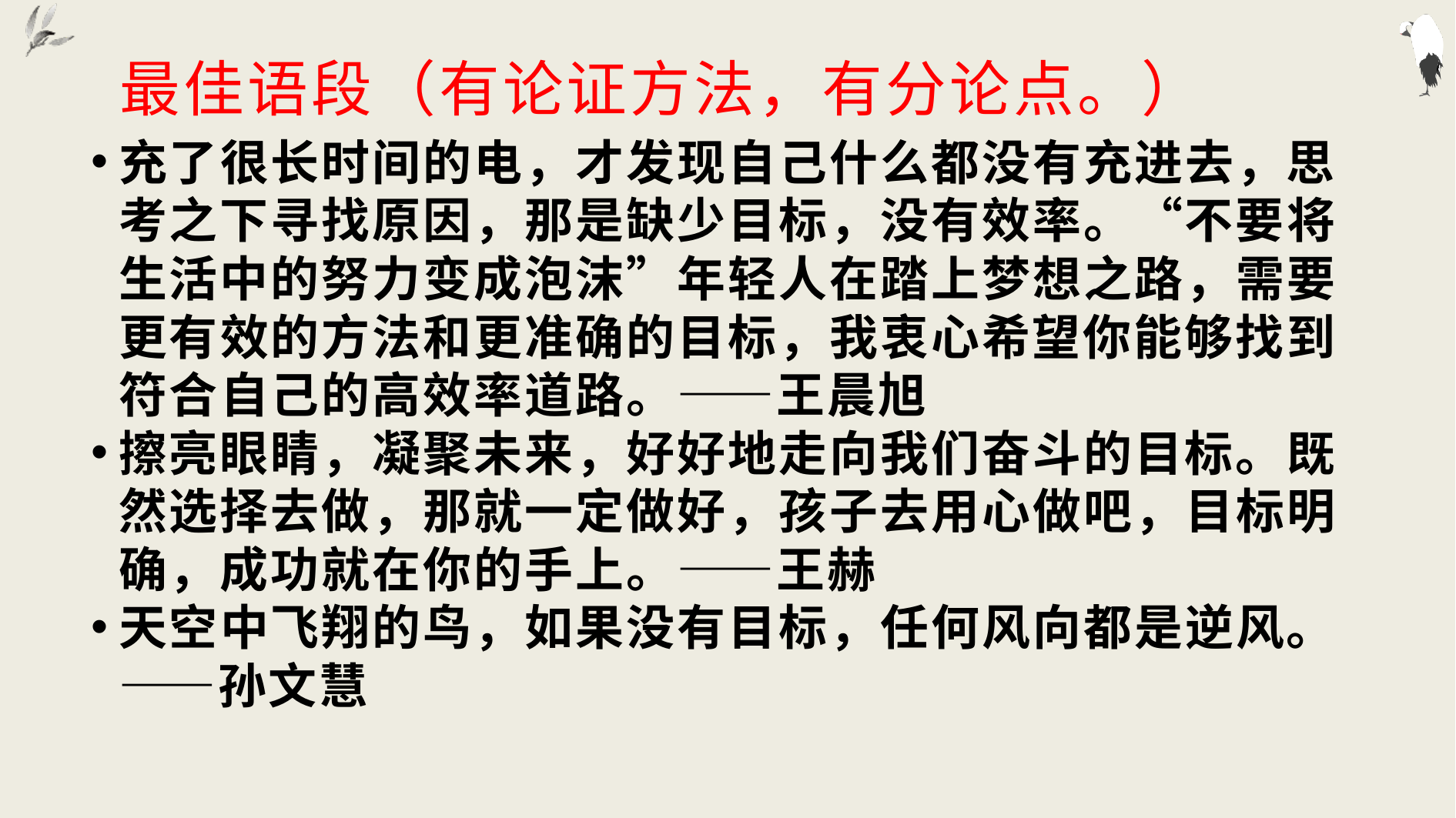

最佳语段（有论证方法，有分论点。）
充了很长时间的电，才发现自己什么都没有充进去，思考之下寻找原因，那是缺少目标，没有效率。“不要将生活中的努力变成泡沫”年轻人在踏上梦想之路，需要更有效的方法和更准确的目标，我衷心希望你能够找到符合自己的高效率道路。——王晨旭
擦亮眼睛，凝聚未来，好好地走向我们奋斗的目标。既然选择去做，那就一定做好，孩子去用心做吧，目标明确，成功就在你的手上。——王赫
天空中飞翔的鸟，如果没有目标，任何风向都是逆风。——孙文慧